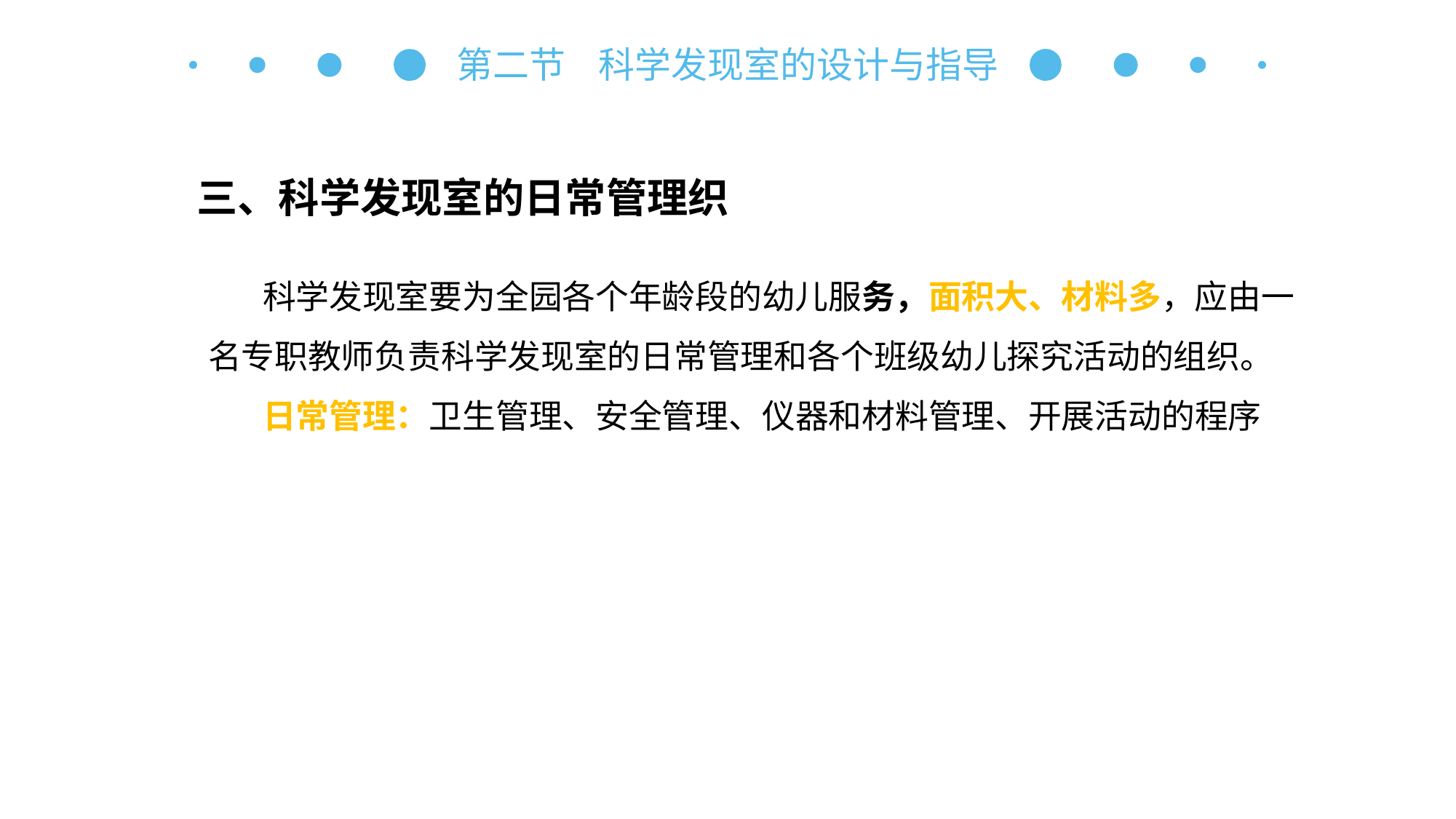

第二节    科学发现室的设计与指导

三、科学发现室的日常管理织
科学发现室要为全园各个年龄段的幼儿服务，面积大、材料多，应由一名专职教师负责科学发现室的日常管理和各个班级幼儿探究活动的组织。
日常管理：卫生管理、安全管理、仪器和材料管理、开展活动的程序
自主